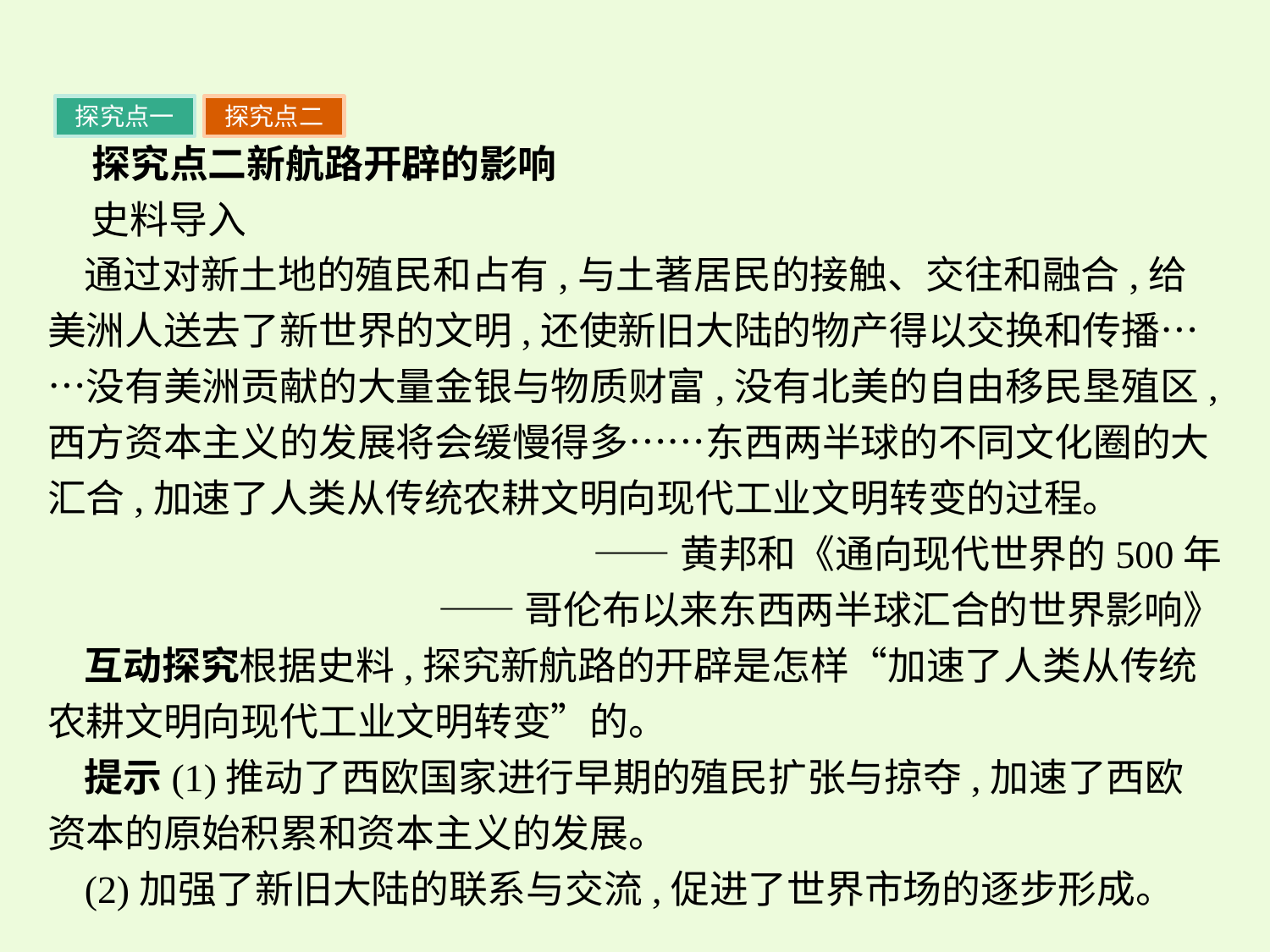

探究点一
探究点二
    探究点二新航路开辟的影响
    史料导入
通过对新土地的殖民和占有,与土著居民的接触、交往和融合,给美洲人送去了新世界的文明,还使新旧大陆的物产得以交换和传播……没有美洲贡献的大量金银与物质财富,没有北美的自由移民垦殖区,西方资本主义的发展将会缓慢得多……东西两半球的不同文化圈的大汇合,加速了人类从传统农耕文明向现代工业文明转变的过程。
——黄邦和《通向现代世界的500年
——哥伦布以来东西两半球汇合的世界影响》
互动探究根据史料,探究新航路的开辟是怎样“加速了人类从传统农耕文明向现代工业文明转变”的。
提示(1)推动了西欧国家进行早期的殖民扩张与掠夺,加速了西欧资本的原始积累和资本主义的发展。
(2)加强了新旧大陆的联系与交流,促进了世界市场的逐步形成。